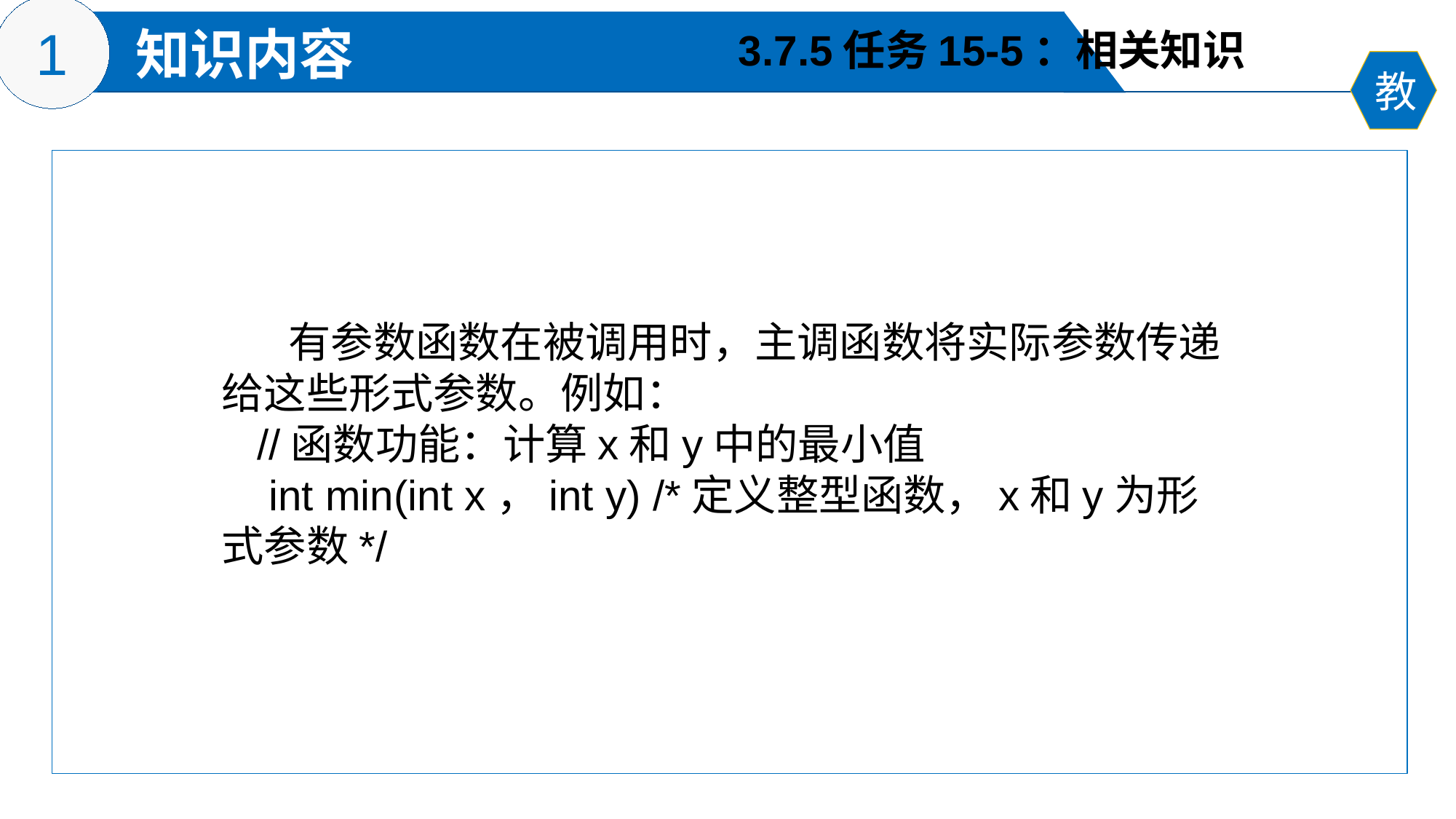

3.7.5任务15-5：相关知识
      有参数函数在被调用时，主调函数将实际参数传递给这些形式参数。例如：
   //函数功能：计算x和y中的最小值
    int min(int x，int y) /*定义整型函数，x和y为形式参数*/